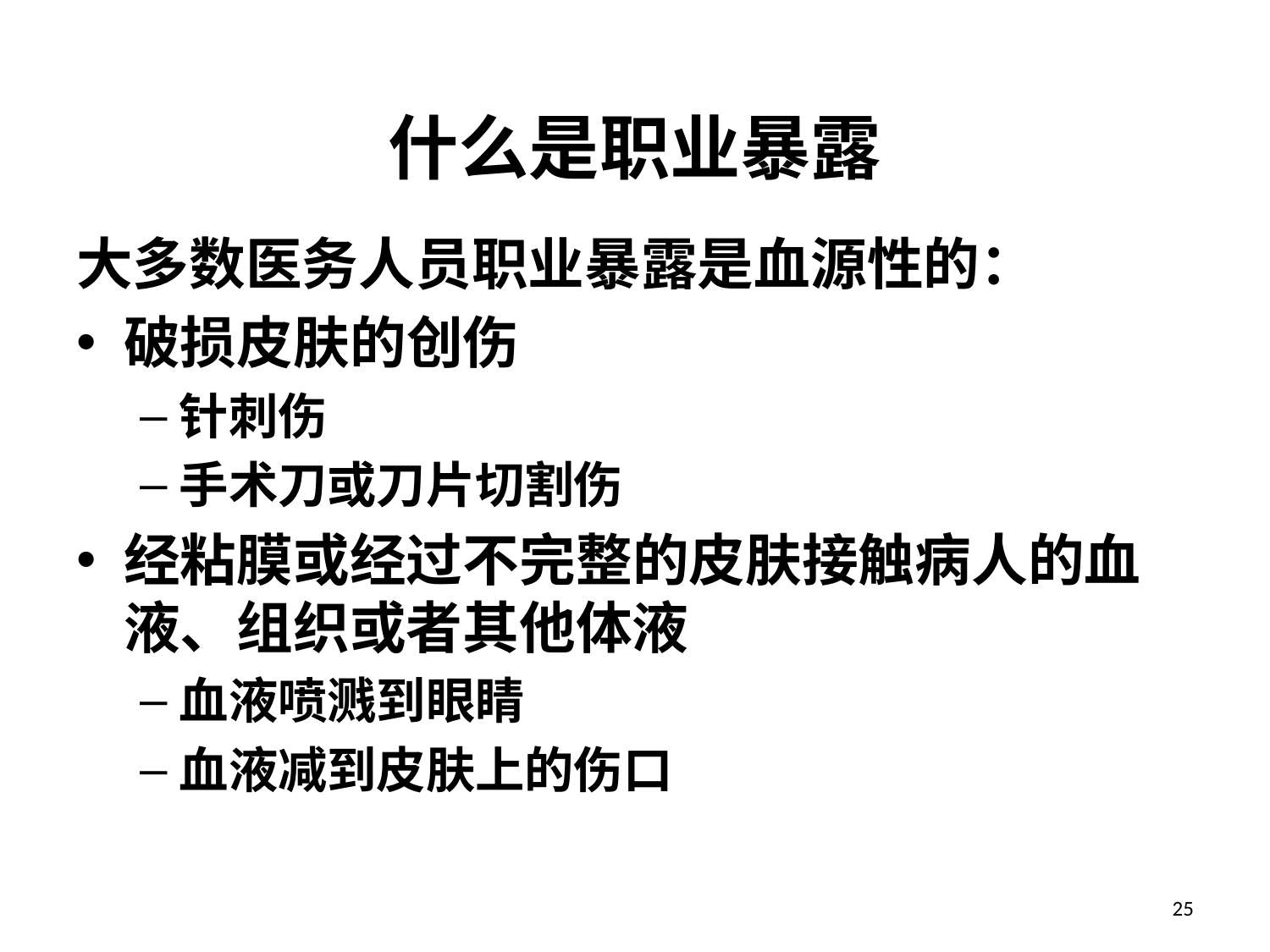

# 什么是职业暴露
大多数医务人员职业暴露是血源性的：
破损皮肤的创伤
针刺伤
手术刀或刀片切割伤
经粘膜或经过不完整的皮肤接触病人的血液、组织或者其他体液
血液喷溅到眼睛
血液减到皮肤上的伤口
25